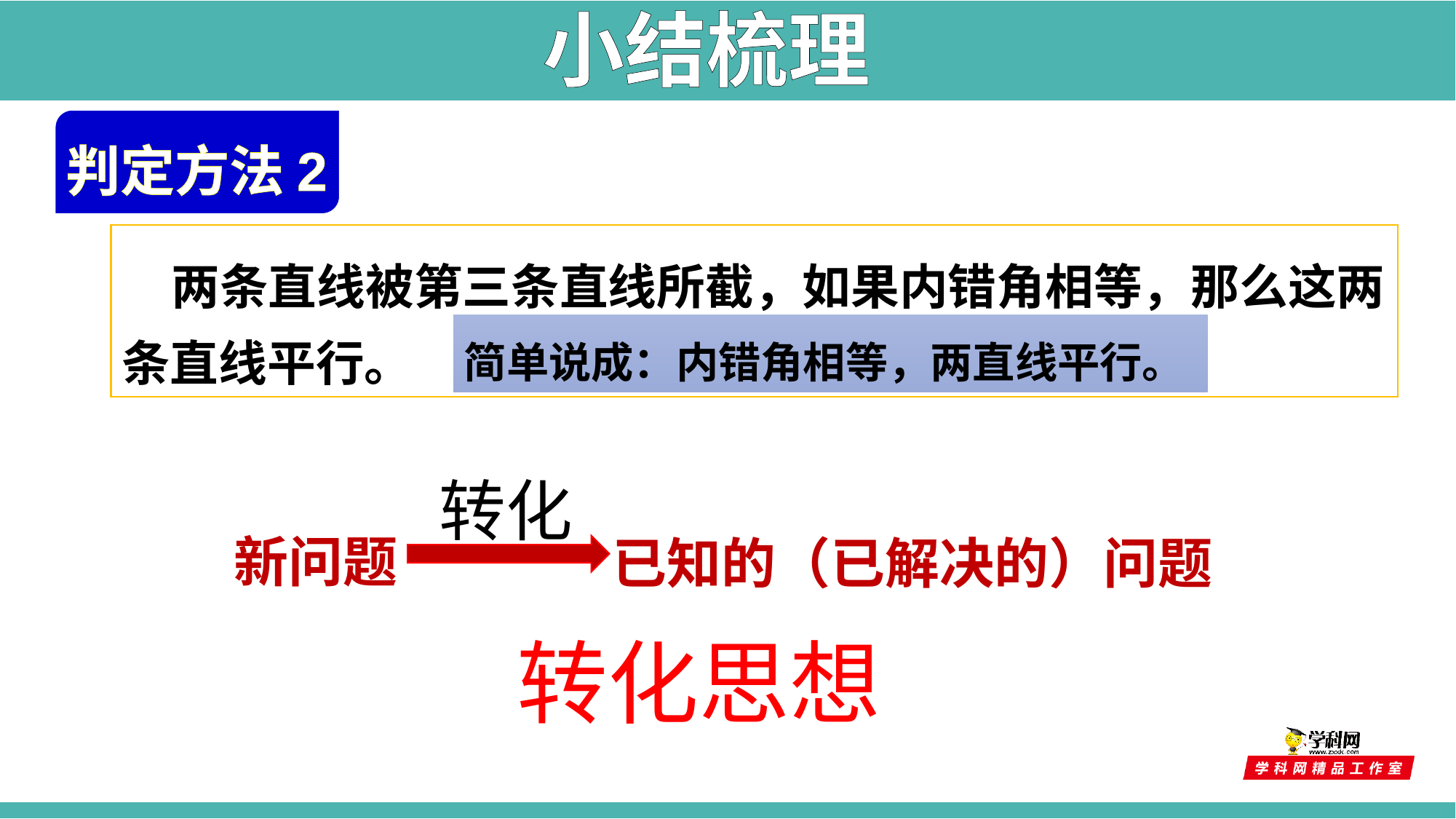

小结梳理

判定方法2
   两条直线被第三条直线所截，如果内错角相等，那么这两条直线平行。
简单说成：内错角相等，两直线平行。
转化
新问题
已知的（已解决的）问题

转化思想